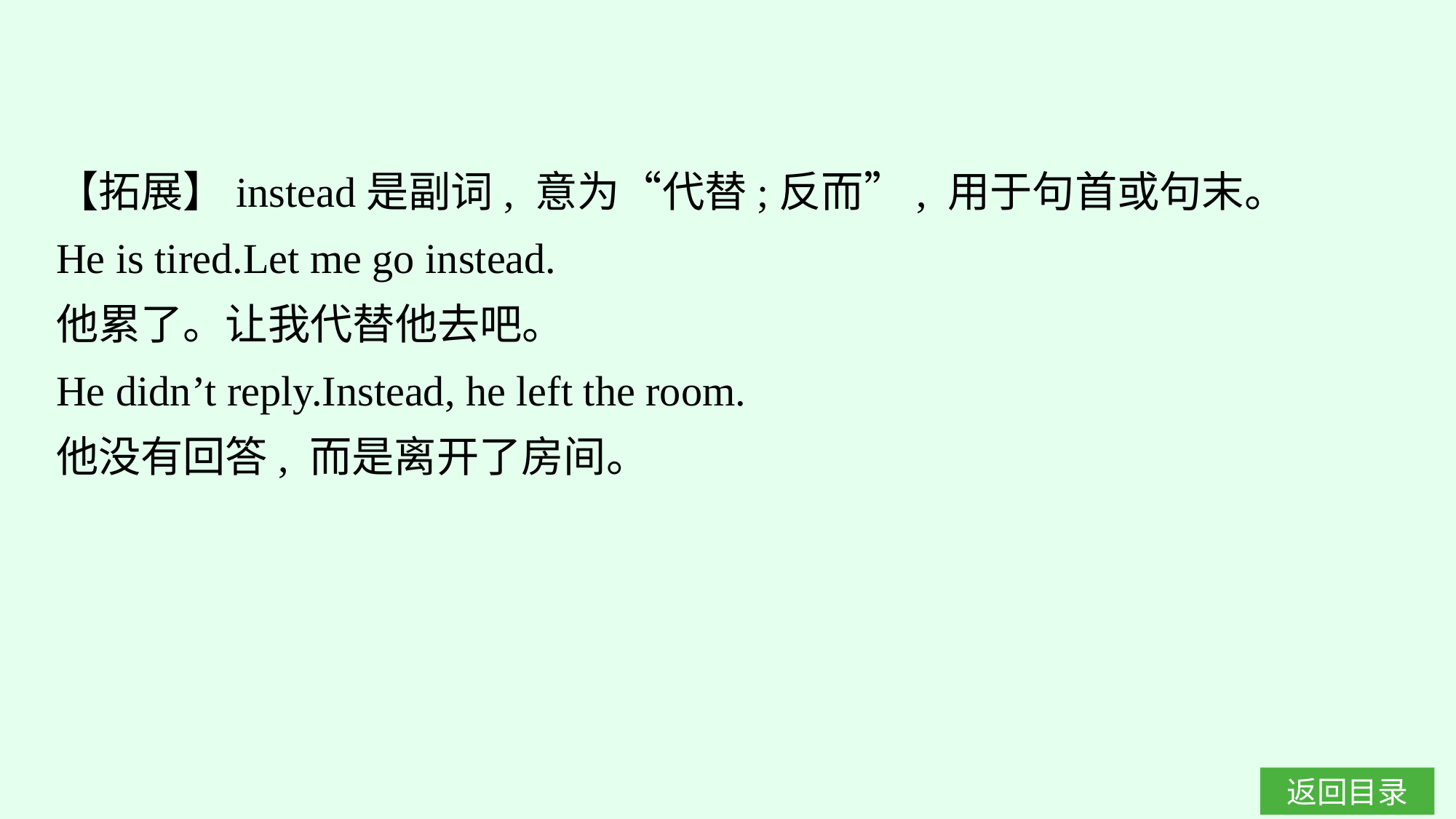

【拓展】instead是副词, 意为“代替;反而”, 用于句首或句末。
He is tired.Let me go instead.
他累了。让我代替他去吧。
He didn’t reply.Instead, he left the room.
他没有回答, 而是离开了房间。